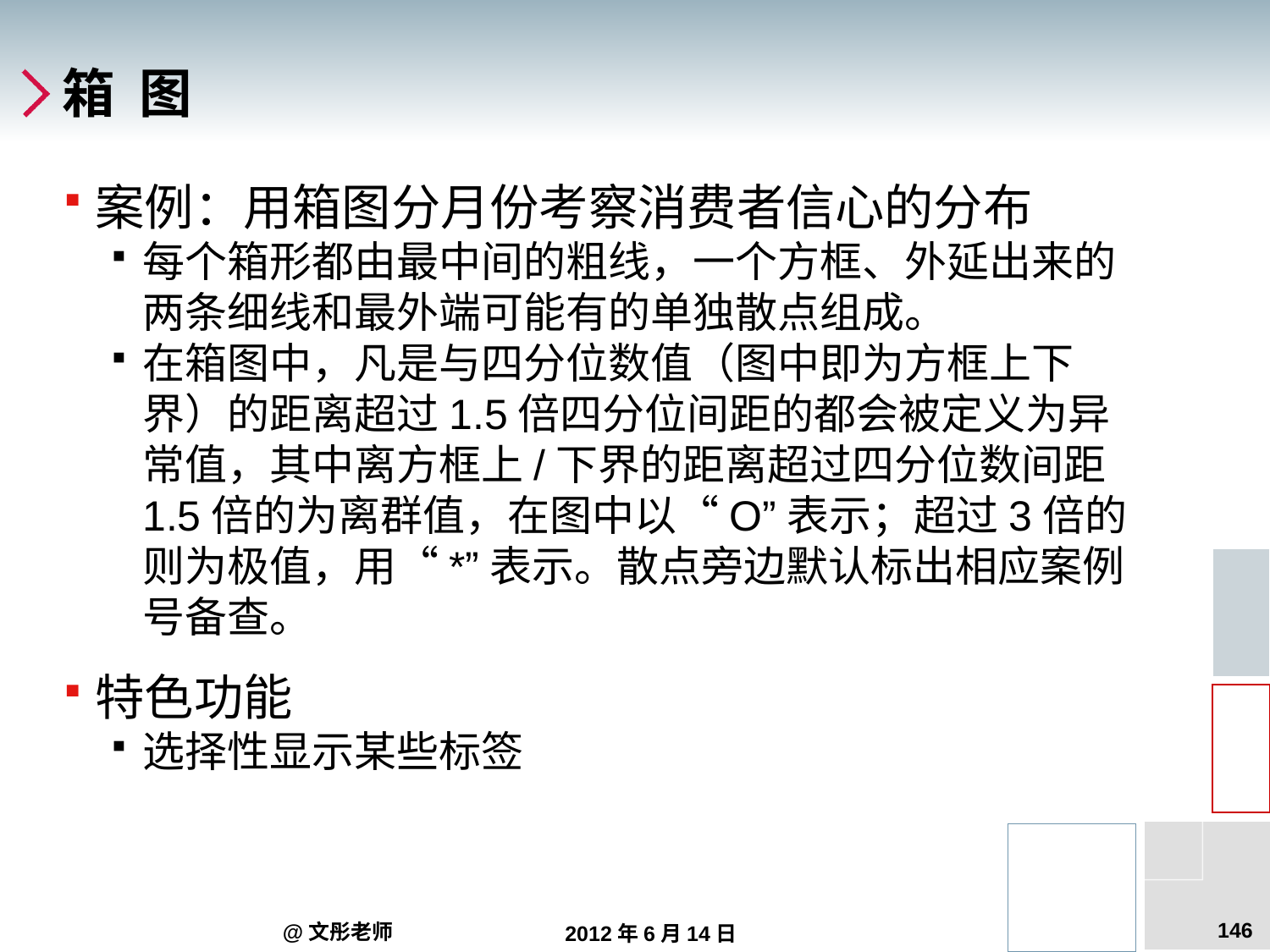

# 箱  图
案例：用箱图分月份考察消费者信心的分布
每个箱形都由最中间的粗线，一个方框、外延出来的两条细线和最外端可能有的单独散点组成。
在箱图中，凡是与四分位数值（图中即为方框上下界）的距离超过1.5倍四分位间距的都会被定义为异常值，其中离方框上/下界的距离超过四分位数间距1.5倍的为离群值，在图中以“O”表示；超过3倍的则为极值，用“*”表示。散点旁边默认标出相应案例号备查。
特色功能
选择性显示某些标签
146
@文彤老师

2012年6月14日